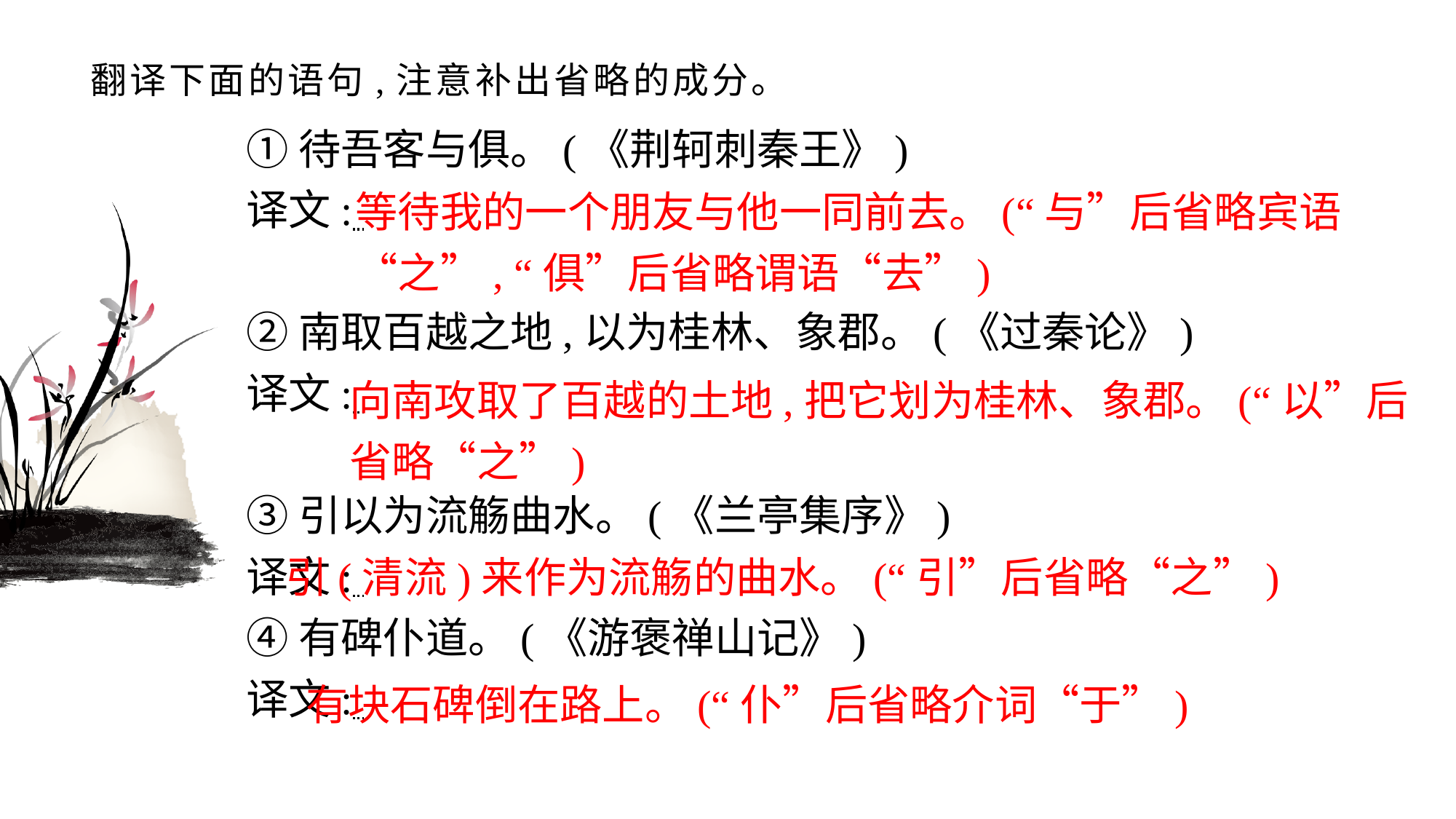

# 翻译下面的语句,注意补出省略的成分。
①待吾客与俱。(《荆轲刺秦王》)
译文:

②南取百越之地,以为桂林、象郡。(《过秦论》)
译文:

③引以为流觞曲水。(《兰亭集序》)
译文:
④有碑仆道。(《游褒禅山记》)
译文:
等待我的一个朋友与他一同前去。(“与”后省略宾语“之”, “俱”后省略谓语“去”)
向南攻取了百越的土地,把它划为桂林、象郡。(“以”后省略“之”)
引(清流)来作为流觞的曲水。(“引”后省略“之”)
有块石碑倒在路上。(“仆”后省略介词“于”)